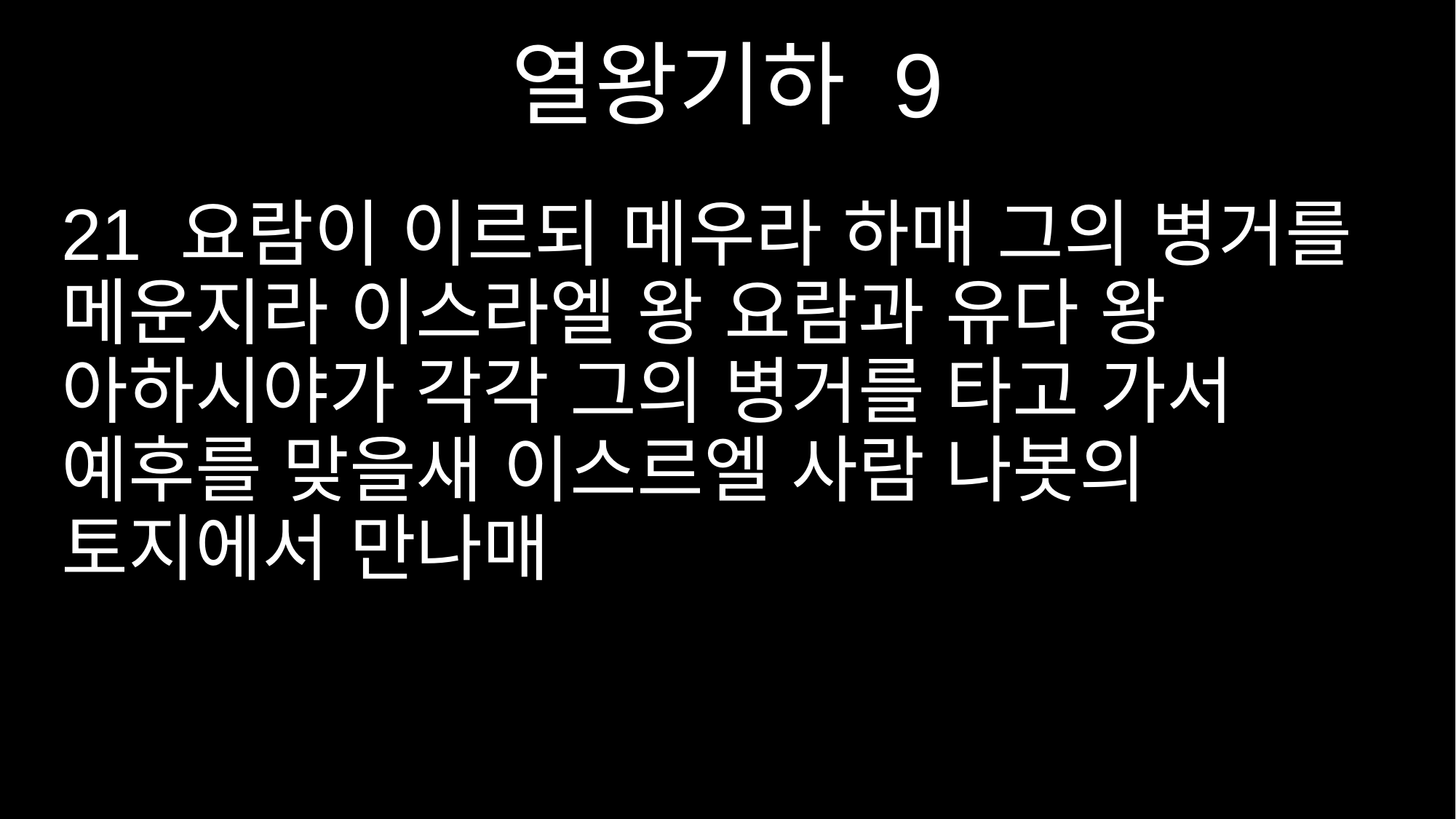

열왕기하 9
21 요람이 이르되 메우라 하매 그의 병거를 메운지라 이스라엘 왕 요람과 유다 왕 아하시야가 각각 그의 병거를 타고 가서 예후를 맞을새 이스르엘 사람 나봇의 토지에서 만나매